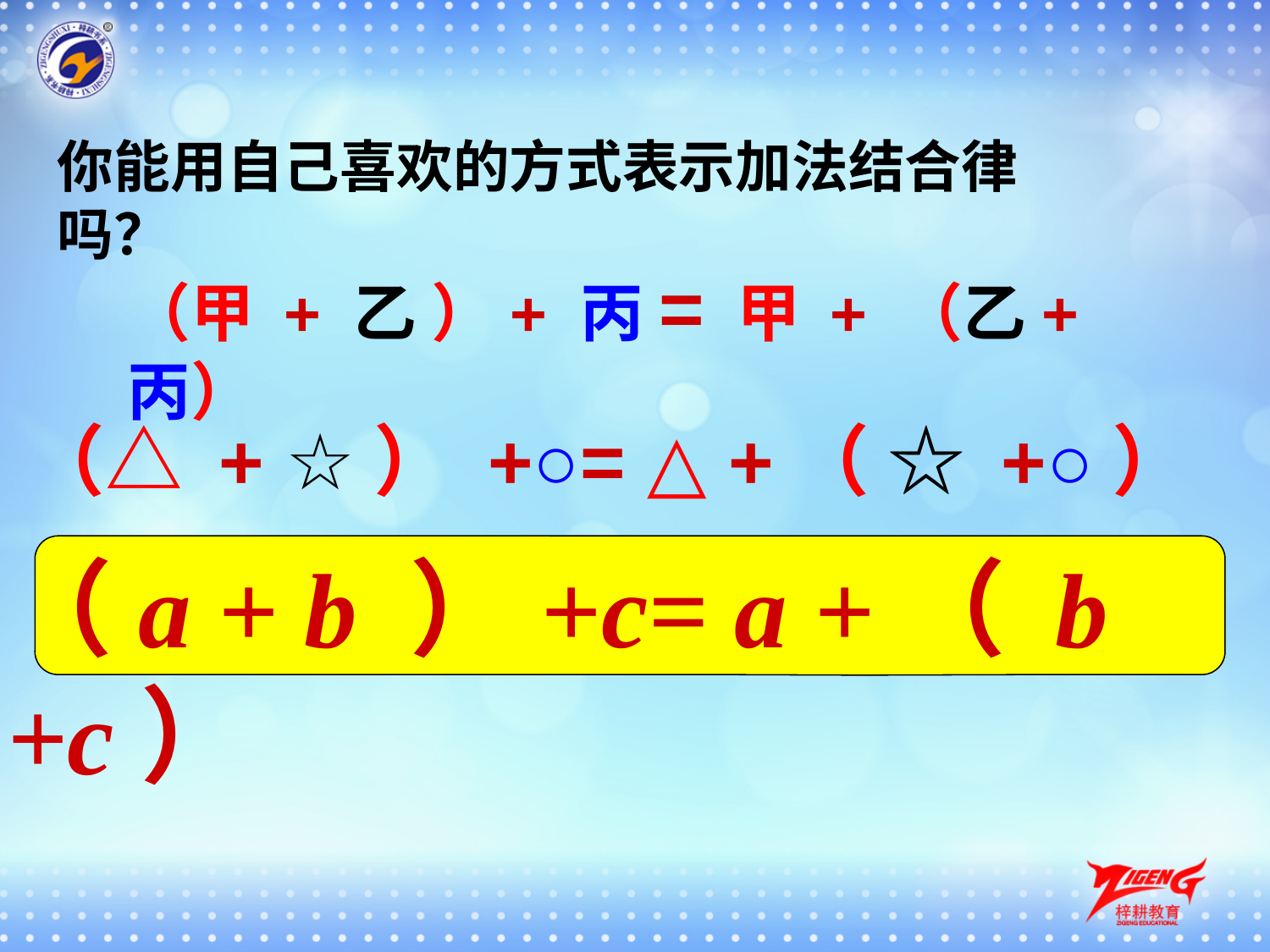

你能用自己喜欢的方式表示加法结合律吗？
（甲 + 乙 ）+ 丙= 甲 + （乙+ 丙）
（△ + ☆） +○= △ +（ ☆ +○）
（a + b ）+c= a +（ b +c）